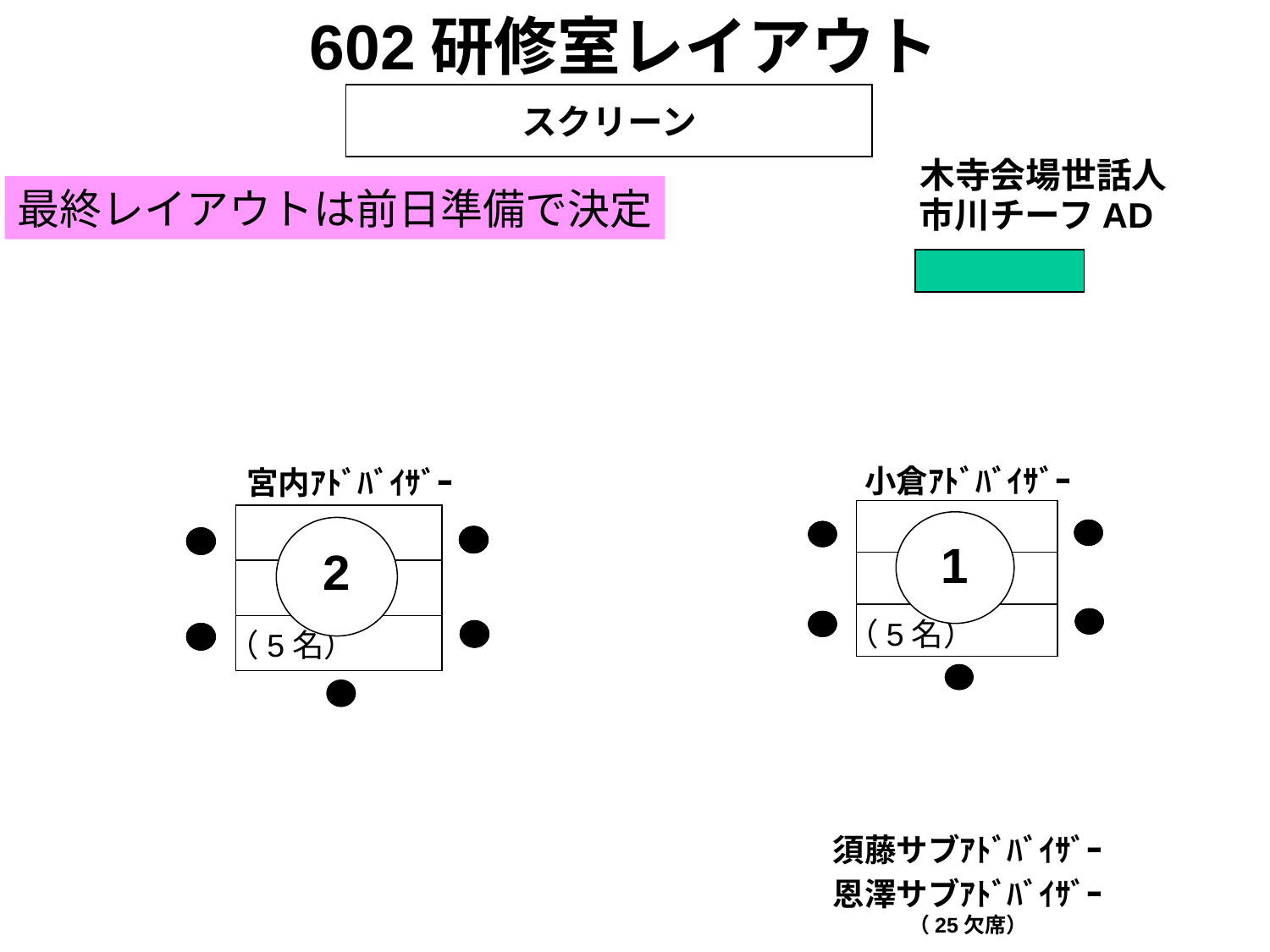

602研修室レイアウト
スクリーン
木寺会場世話人
最終レイアウトは前日準備で決定
市川チーフAD

小倉ｱﾄﾞﾊﾞｲｻﾞｰ

1

（5名）

宮内ｱﾄﾞﾊﾞｲｻﾞｰ

2

（5名）

須藤サブｱﾄﾞﾊﾞｲｻﾞｰ
恩澤サブｱﾄﾞﾊﾞｲｻﾞｰ
（25欠席）